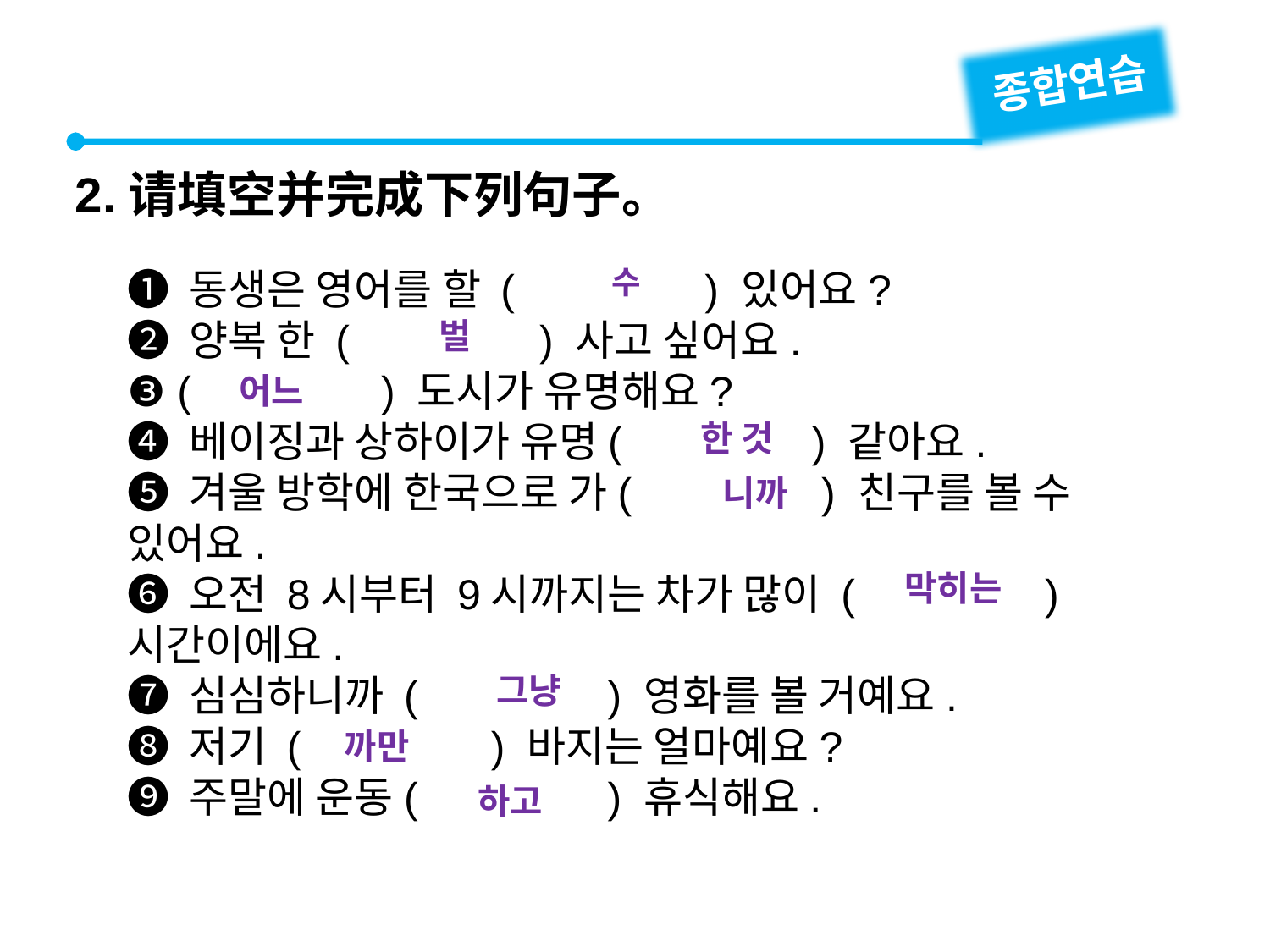

종합연습
2.请填空并完成下列句子。
❶ 동생은 영어를 할 (　　　　) 있어요?
❷ 양복 한 (　　　　) 사고 싶어요.
❸ (　　　　) 도시가 유명해요?
❹ 베이징과 상하이가 유명(　　　　) 같아요.
❺ 겨울 방학에 한국으로 가(　　　　) 친구를 볼 수 있어요.
❻ 오전 8시부터 9시까지는 차가 많이 (　　　　) 시간이에요.
❼ 심심하니까 (　　　　) 영화를 볼 거예요.
❽ 저기 (　　　　) 바지는 얼마예요?
❾ 주말에 운동(　　　　) 휴식해요.
수
벌
어느
한 것
니까
막히는
그냥
까만
하고